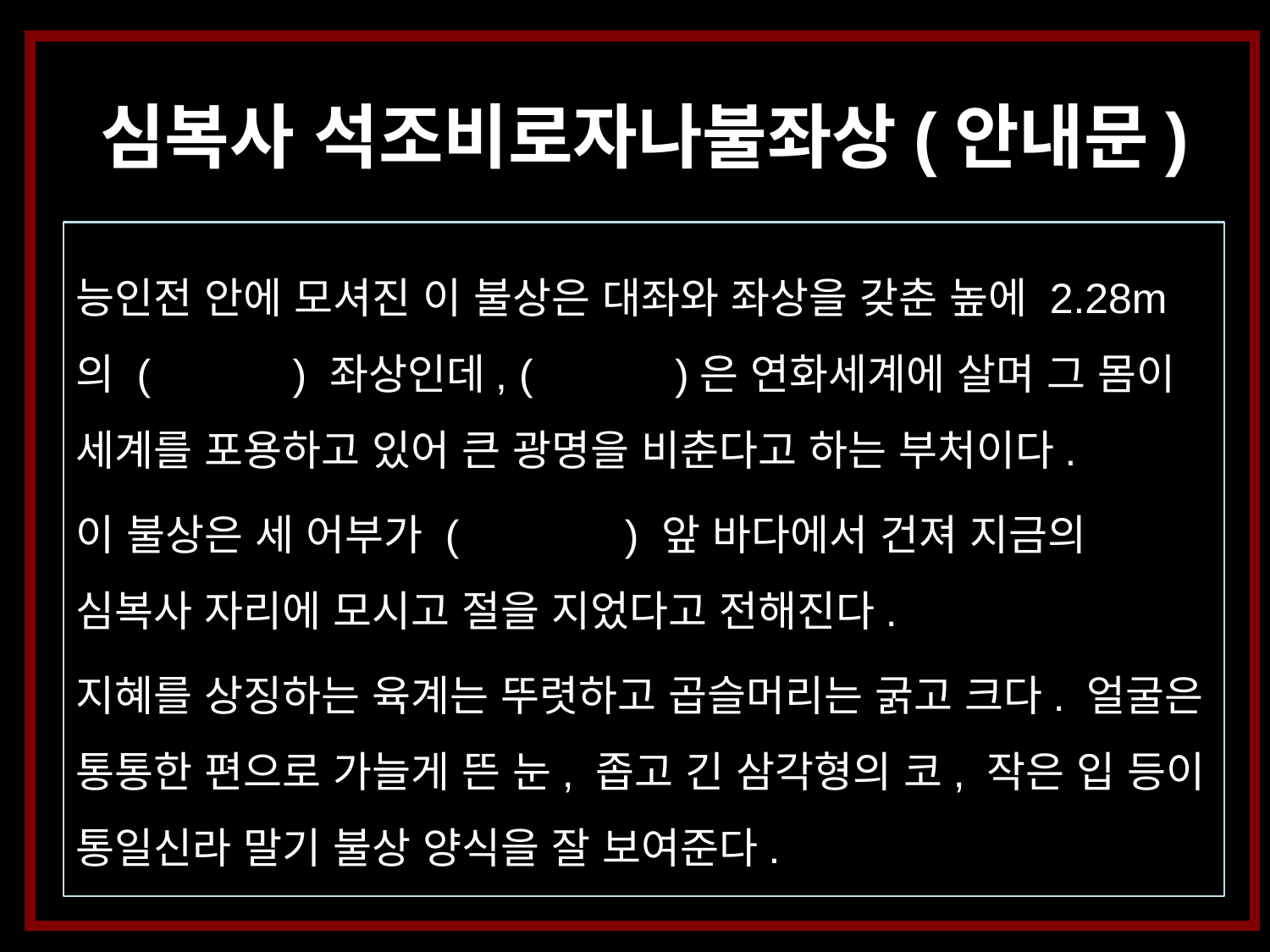

심복사 석조비로자나불좌상(안내문)
능인전 안에 모셔진 이 불상은 대좌와 좌상을 갖춘 높에 2.28m의 (            ) 좌상인데, (            )은 연화세계에 살며 그 몸이 세계를 포용하고 있어 큰 광명을 비춘다고 하는 부처이다.
이 불상은 세 어부가 (              ) 앞 바다에서 건져 지금의 심복사 자리에 모시고 절을 지었다고 전해진다.
지혜를 상징하는 육계는 뚜렷하고 곱슬머리는 굵고 크다. 얼굴은 통통한 편으로 가늘게 뜬 눈, 좁고 긴 삼각형의 코, 작은 입 등이 통일신라 말기 불상 양식을 잘 보여준다.